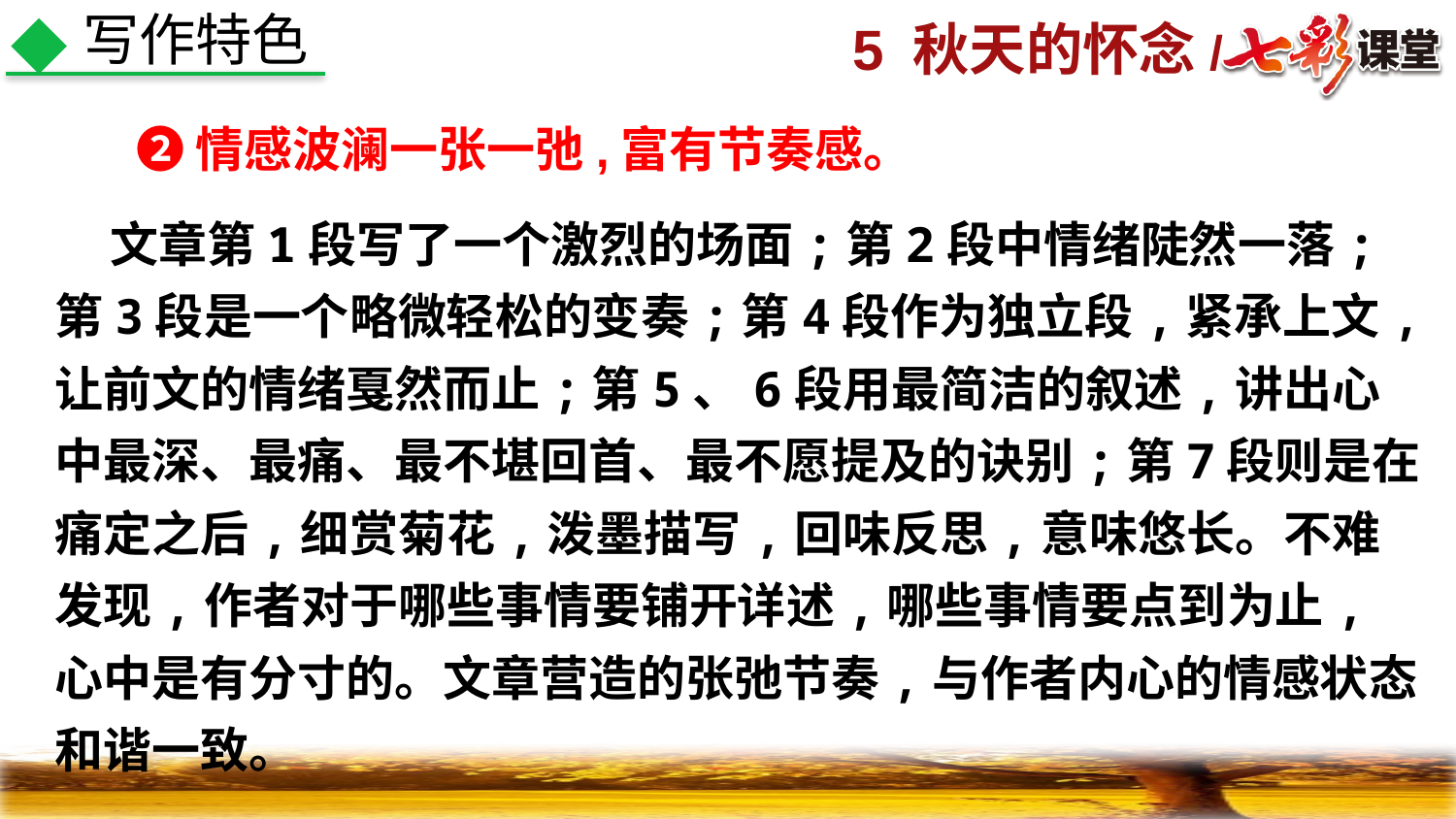

写作特色

❷情感波澜一张一弛,富有节奏感。
    文章第1段写了一个激烈的场面;第2段中情绪陡然一落;第3段是一个略微轻松的变奏;第4段作为独立段,紧承上文,让前文的情绪戛然而止;第5、6段用最简洁的叙述,讲出心中最深、最痛、最不堪回首、最不愿提及的诀别;第7段则是在痛定之后,细赏菊花,泼墨描写,回味反思,意味悠长。不难发现,作者对于哪些事情要铺开详述,哪些事情要点到为止,心中是有分寸的。文章营造的张弛节奏,与作者内心的情感状态和谐一致。